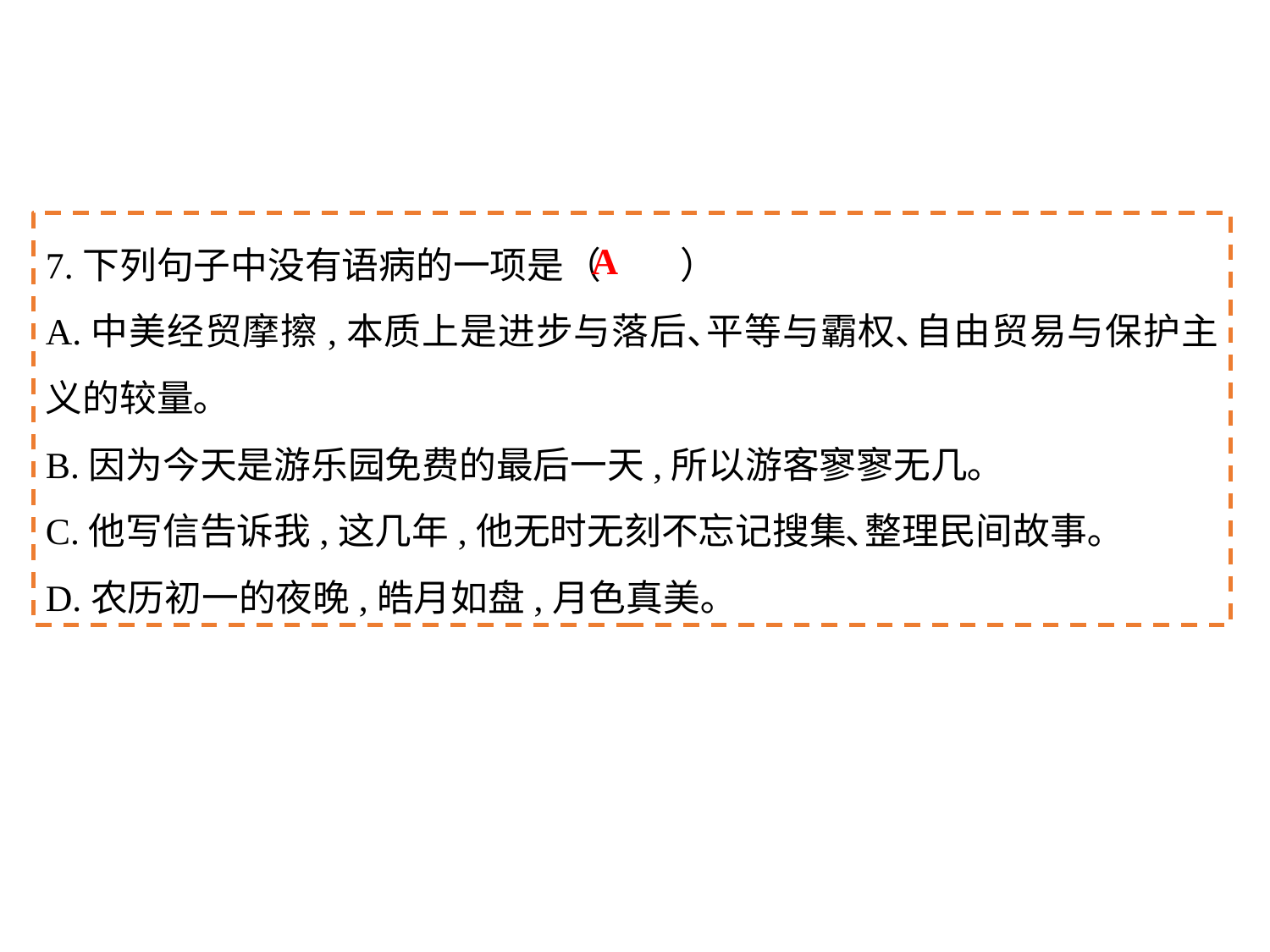

7.下列句子中没有语病的一项是（	）
A.中美经贸摩擦,本质上是进步与落后､平等与霸权､自由贸易与保护主义的较量｡
B.因为今天是游乐园免费的最后一天,所以游客寥寥无几｡
C.他写信告诉我,这几年,他无时无刻不忘记搜集､整理民间故事｡
D.农历初一的夜晚,皓月如盘,月色真美｡
A